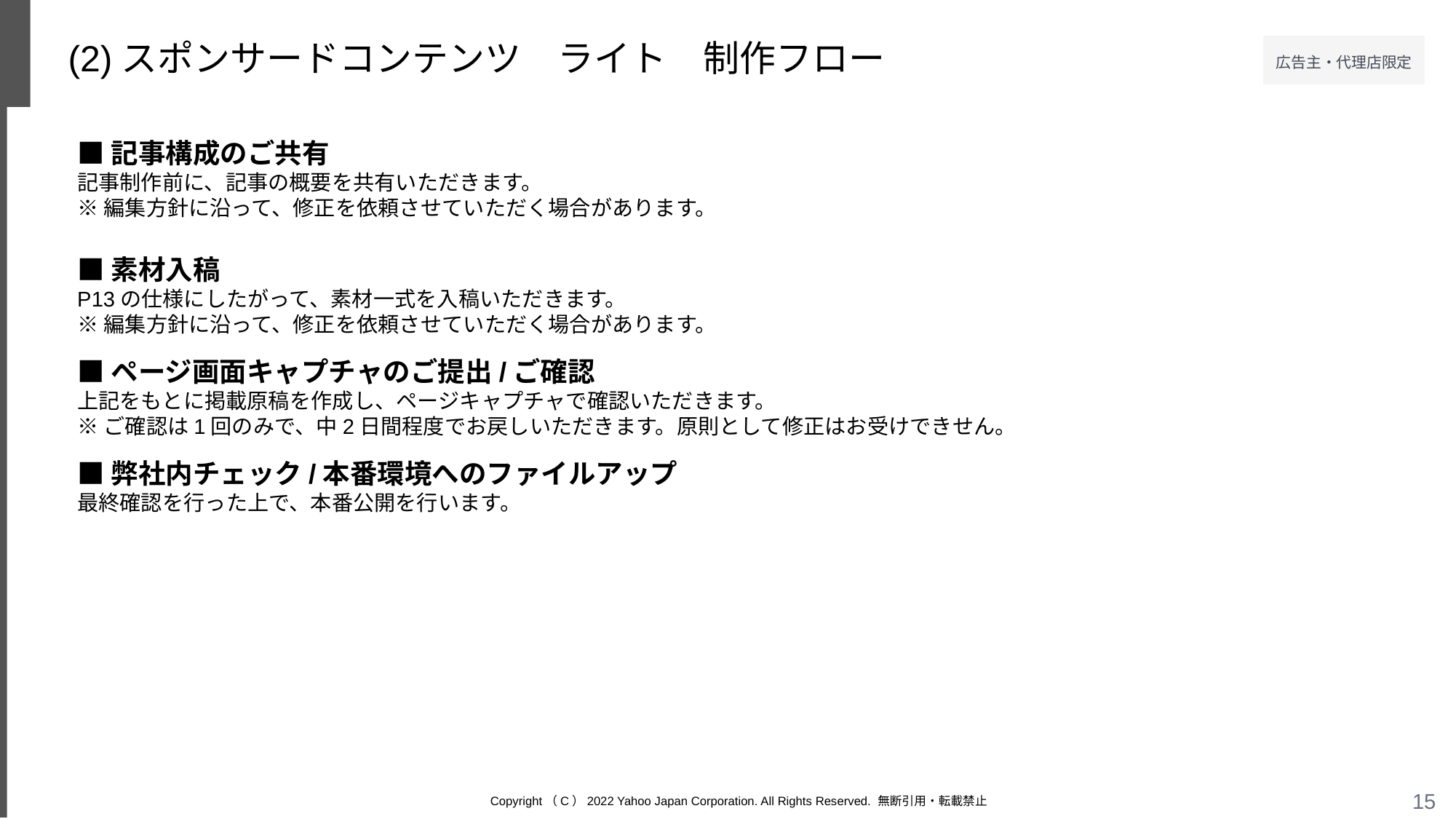

(2)スポンサードコンテンツ　ライト　制作フロー
■記事構成のご共有
記事制作前に、記事の概要を共有いただきます。
※編集方針に沿って、修正を依頼させていただく場合があります。

■素材入稿
P13の仕様にしたがって、素材一式を入稿いただきます。​
※編集方針に沿って、修正を依頼させていただく場合があります。

■ページ画面キャプチャのご提出/ご確認
上記をもとに掲載原稿を作成し、ページキャプチャで確認いただきます。
※ご確認は1回のみで、中2日間程度でお戻しいただきます。原則として修正はお受けできせん。
​ ​
■弊社内チェック/本番環境へのファイルアップ​
最終確認を行った上で、本番公開を行います。​
Copyright（C）2022 Yahoo Japan Corporation. All Rights Reserved. 無断引用・転載禁止